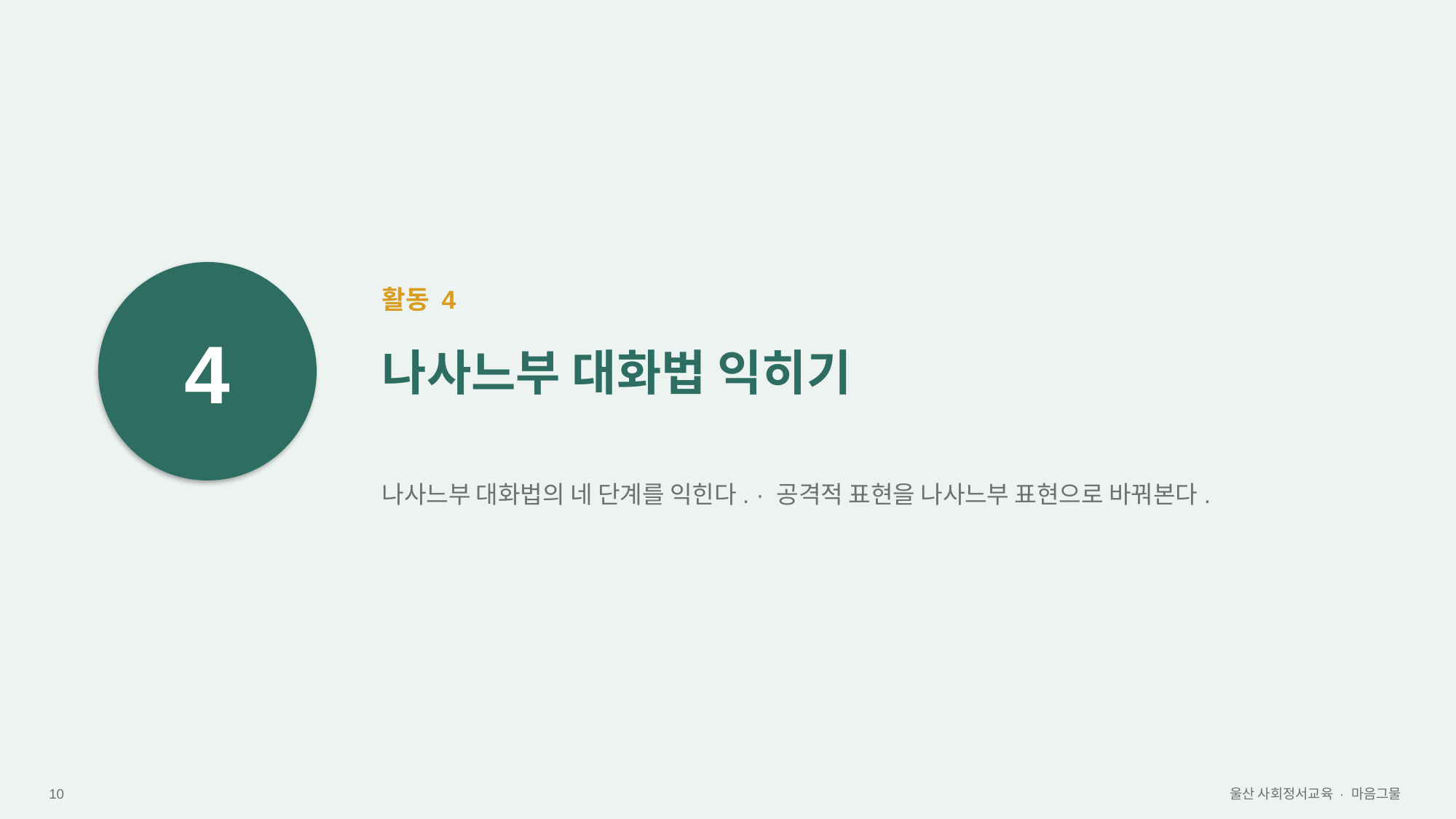

4
활동 4
나사느부 대화법 익히기
나사느부 대화법의 네 단계를 익힌다. · 공격적 표현을 나사느부 표현으로 바꿔본다.
10
울산 사회정서교육 · 마음그물